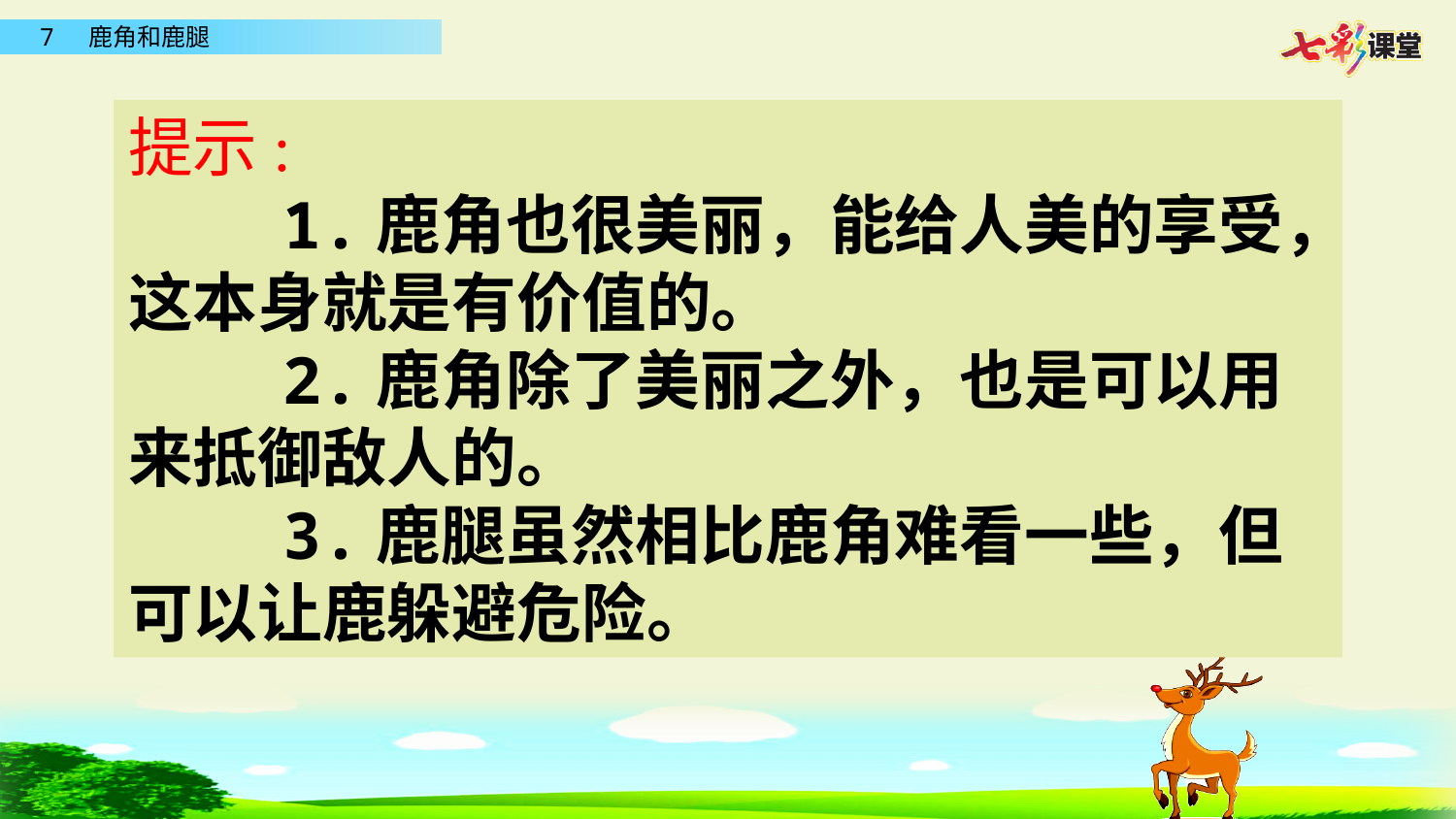

提示:
    1.鹿角也很美丽，能给人美的享受，这本身就是有价值的。
    2.鹿角除了美丽之外，也是可以用来抵御敌人的。
    3.鹿腿虽然相比鹿角难看一些，但可以让鹿躲避危险。